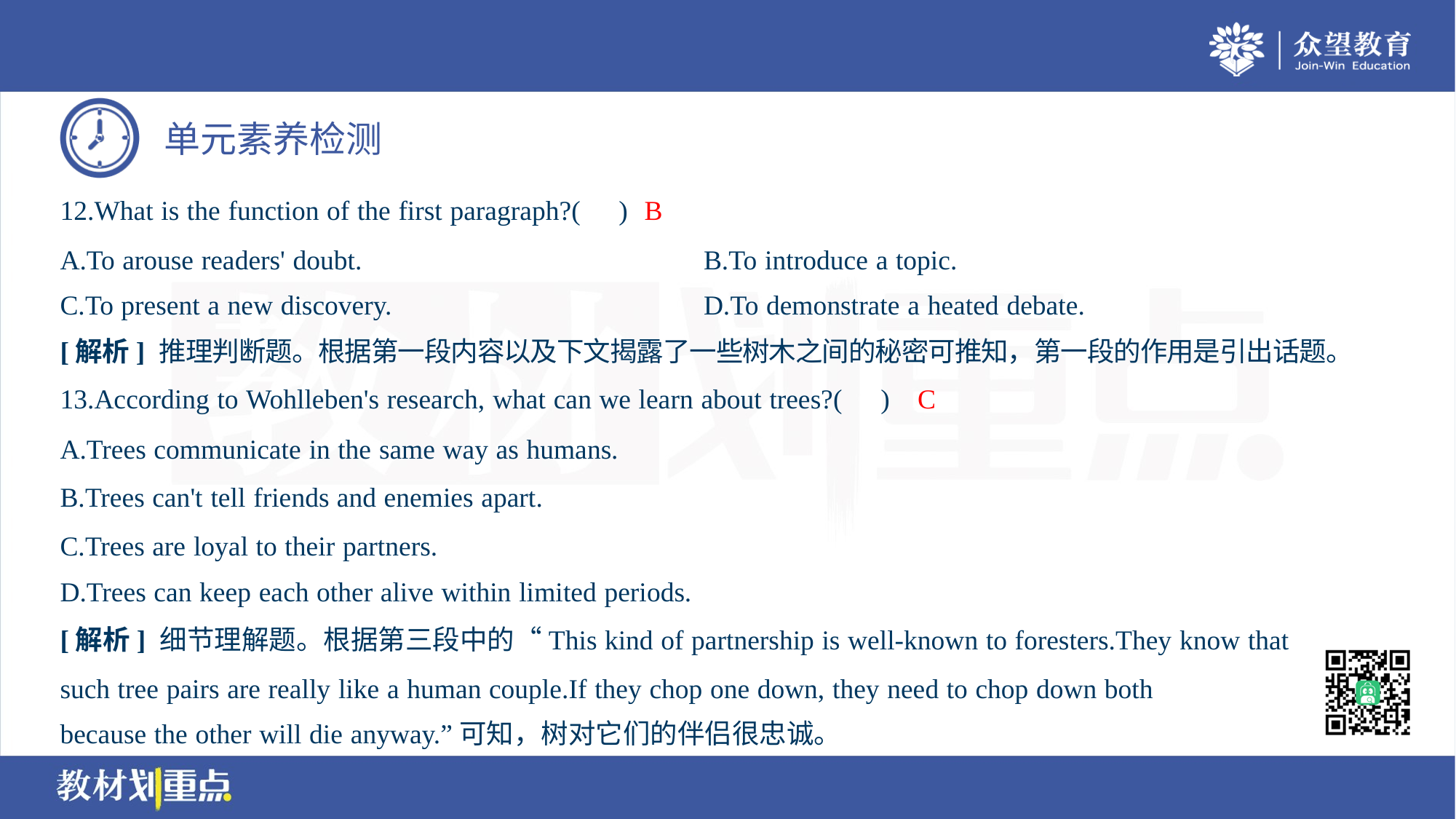

B
12.What is the function of the first paragraph?(     )
A.To arouse readers' doubt.	B.To introduce a topic.
C.To present a new discovery.	D.To demonstrate a heated debate.
[解析] 推理判断题。根据第一段内容以及下文揭露了一些树木之间的秘密可推知，第一段的作用是引出话题。
C
13.According to Wohlleben's research, what can we learn about trees?(     )
A.Trees communicate in the same way as humans.
B.Trees can't tell friends and enemies apart.
C.Trees are loyal to their partners.
D.Trees can keep each other alive within limited periods.
[解析] 细节理解题。根据第三段中的“This kind of partnership is well-known to foresters.They know that
such tree pairs are really like a human couple.If they chop one down, they need to chop down both
because the other will die anyway.”可知，树对它们的伴侣很忠诚。